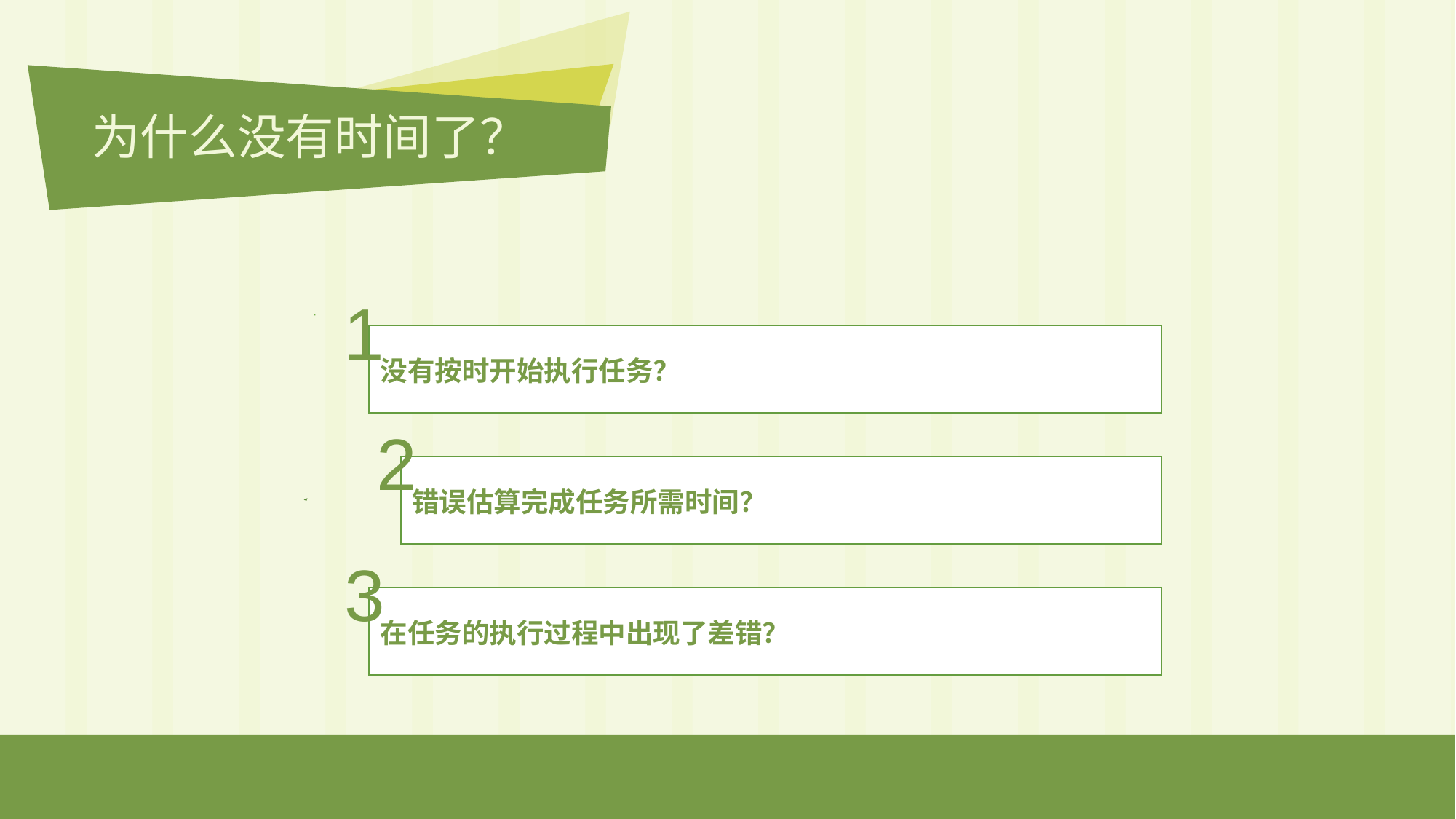

为什么没有时间了？
没有按时开始执行任务？
错误估算完成任务所需时间？
在任务的执行过程中出现了差错？
1
2
3